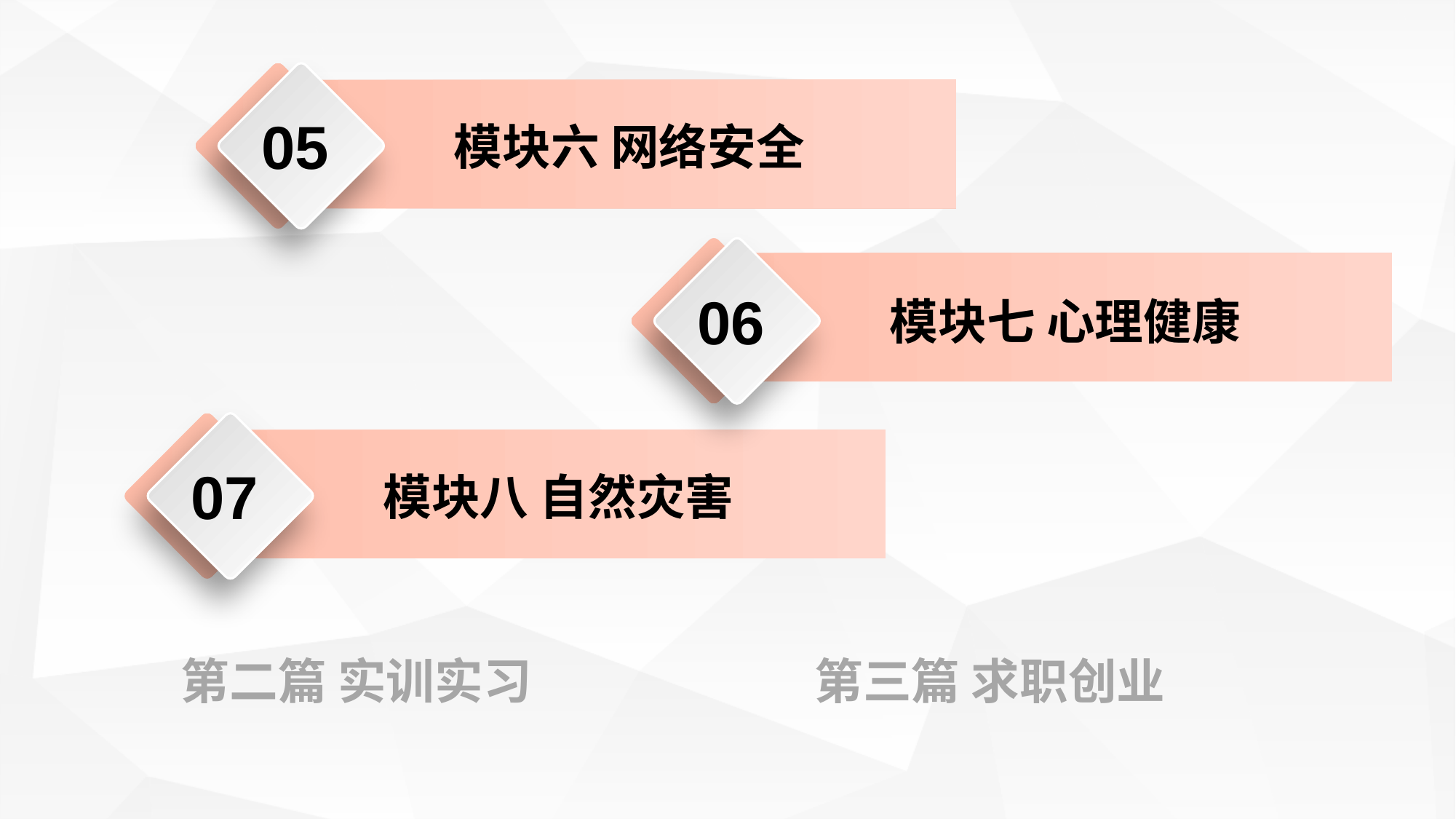

05
模块六 网络安全

06
模块七 心理健康

07
模块八 自然灾害
第二篇 实训实习
第三篇 求职创业